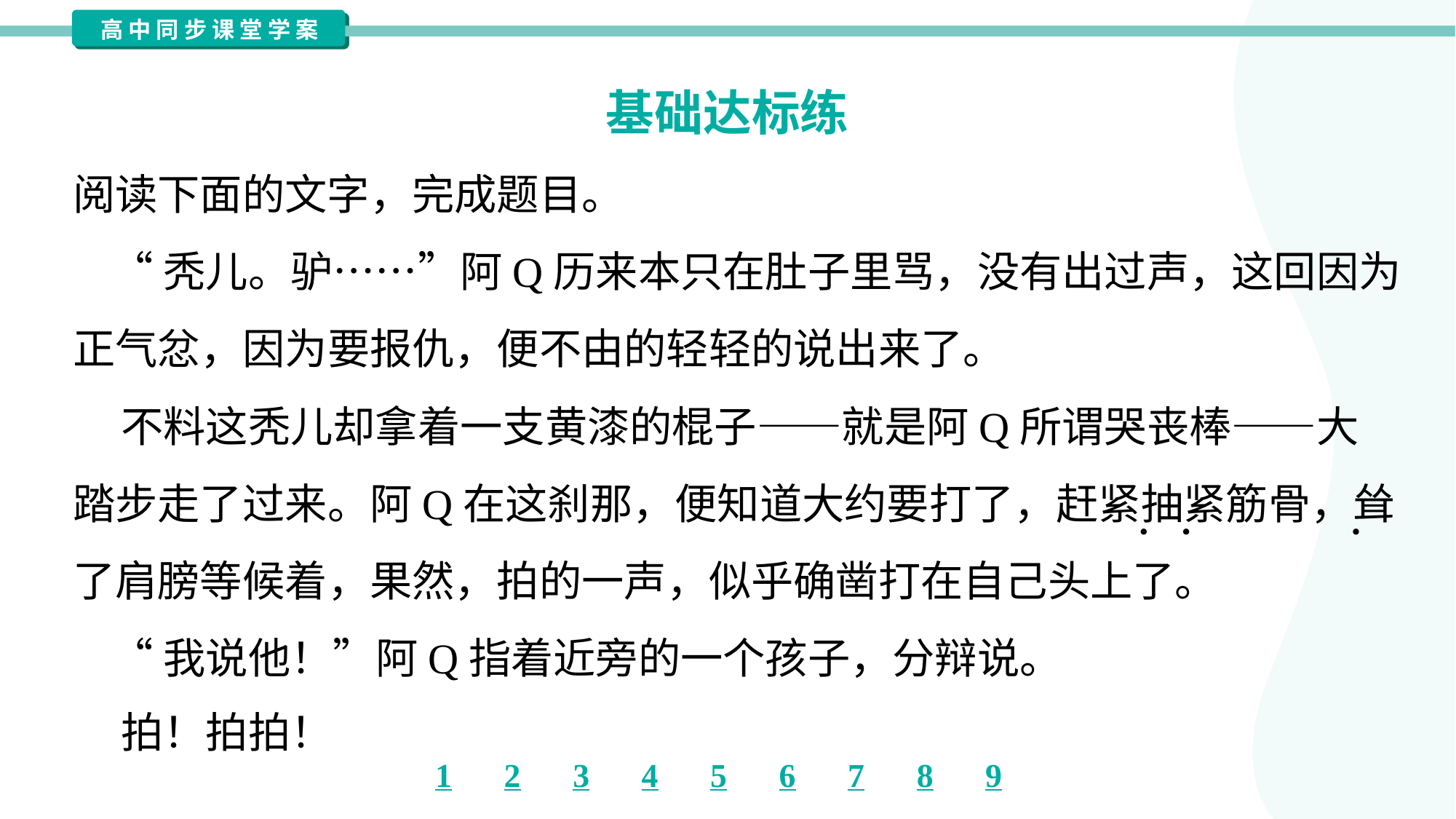

基础达标练
阅读下面的文字，完成题目。
    “秃儿。驴……”阿Q历来本只在肚子里骂，没有出过声，这回因为
正气忿，因为要报仇，便不由的轻轻的说出来了。
    不料这秃儿却拿着一支黄漆的棍子——就是阿Q所谓哭丧棒——大
踏步走了过来。阿Q在这刹那，便知道大约要打了，赶紧抽紧筋骨，耸
了肩膀等候着，果然，拍的一声，似乎确凿打在自己头上了。
    “我说他！”阿Q指着近旁的一个孩子，分辩说。
    拍！拍拍！